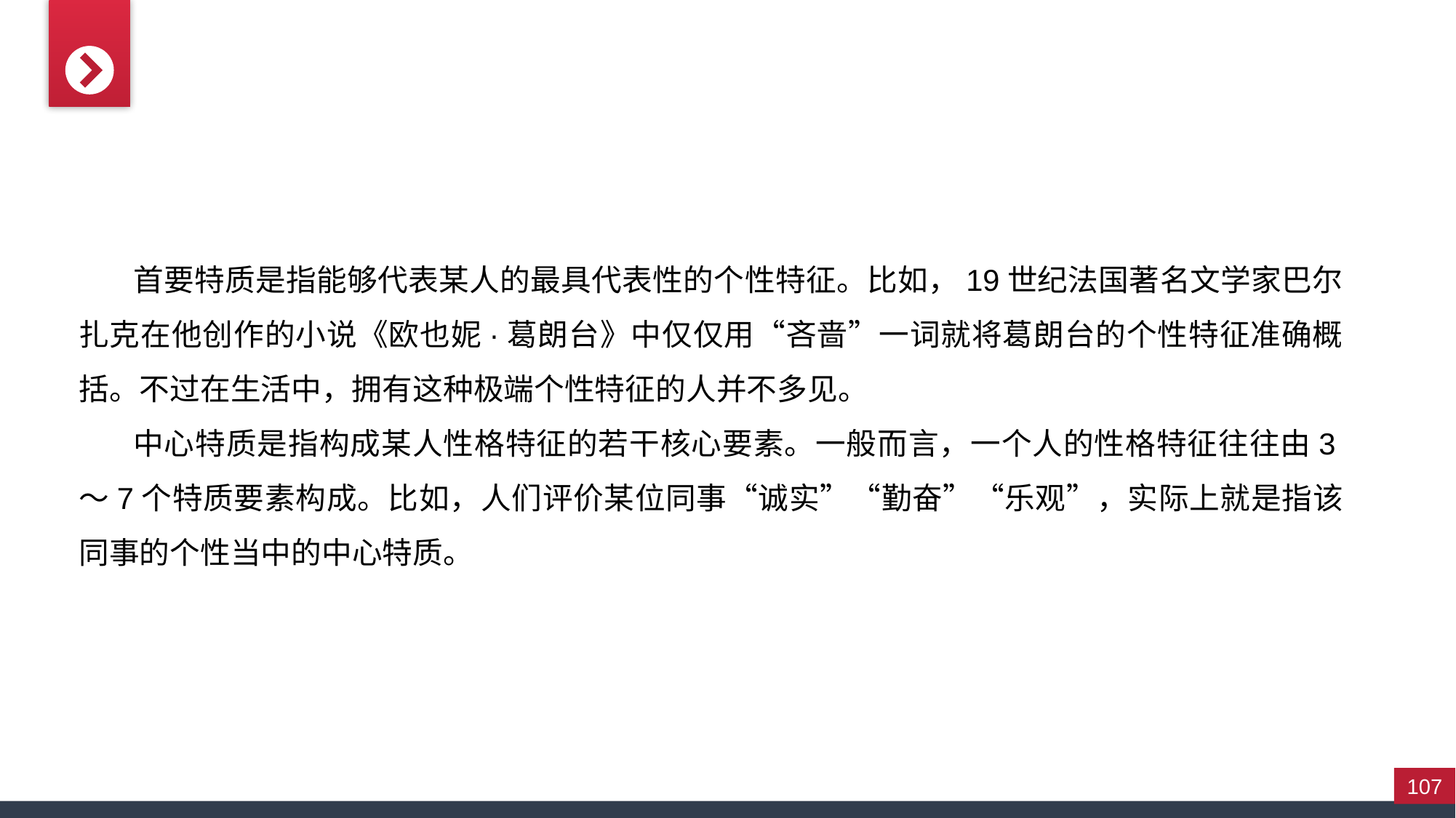

首要特质是指能够代表某人的最具代表性的个性特征。比如，19世纪法国著名文学家巴尔扎克在他创作的小说《欧也妮·葛朗台》中仅仅用“吝啬”一词就将葛朗台的个性特征准确概括。不过在生活中，拥有这种极端个性特征的人并不多见。
中心特质是指构成某人性格特征的若干核心要素。一般而言，一个人的性格特征往往由3～7个特质要素构成。比如，人们评价某位同事“诚实”“勤奋”“乐观”，实际上就是指该同事的个性当中的中心特质。